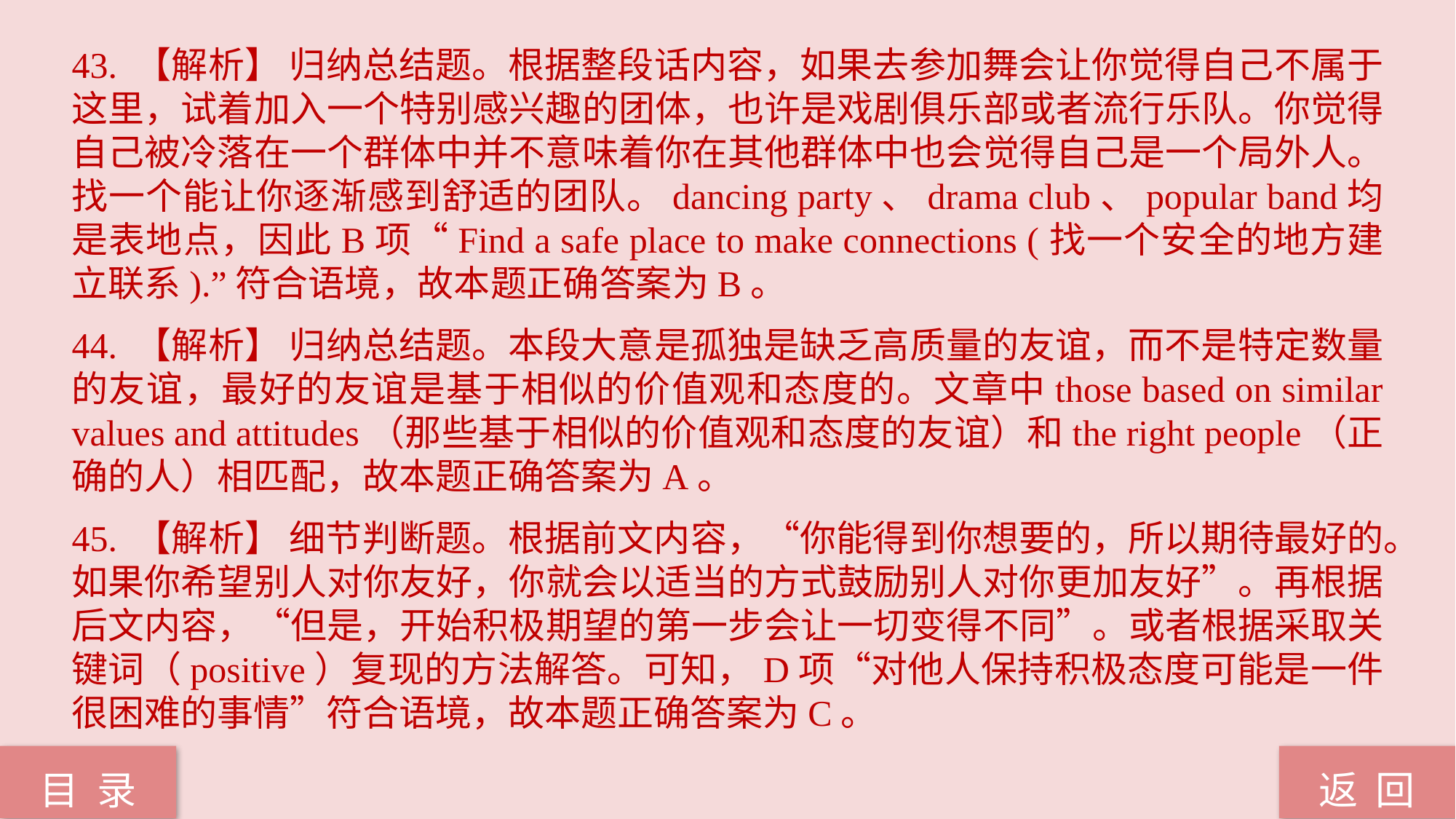

43. 【解析】 归纳总结题。根据整段话内容，如果去参加舞会让你觉得自己不属于这里，试着加入一个特别感兴趣的团体，也许是戏剧俱乐部或者流行乐队。你觉得自己被冷落在一个群体中并不意味着你在其他群体中也会觉得自己是一个局外人。找一个能让你逐渐感到舒适的团队。dancing party、drama club、popular band均是表地点，因此B项“Find a safe place to make connections (找一个安全的地方建立联系).”符合语境，故本题正确答案为B。
44. 【解析】 归纳总结题。本段大意是孤独是缺乏高质量的友谊，而不是特定数量的友谊，最好的友谊是基于相似的价值观和态度的。文章中those based on similar values and attitudes（那些基于相似的价值观和态度的友谊）和the right people（正确的人）相匹配，故本题正确答案为A。
45. 【解析】 细节判断题。根据前文内容，“你能得到你想要的，所以期待最好的。如果你希望别人对你友好，你就会以适当的方式鼓励别人对你更加友好”。再根据后文内容，“但是，开始积极期望的第一步会让一切变得不同”。或者根据采取关键词（positive）复现的方法解答。可知，D项“对他人保持积极态度可能是一件很困难的事情”符合语境，故本题正确答案为C。
返  回